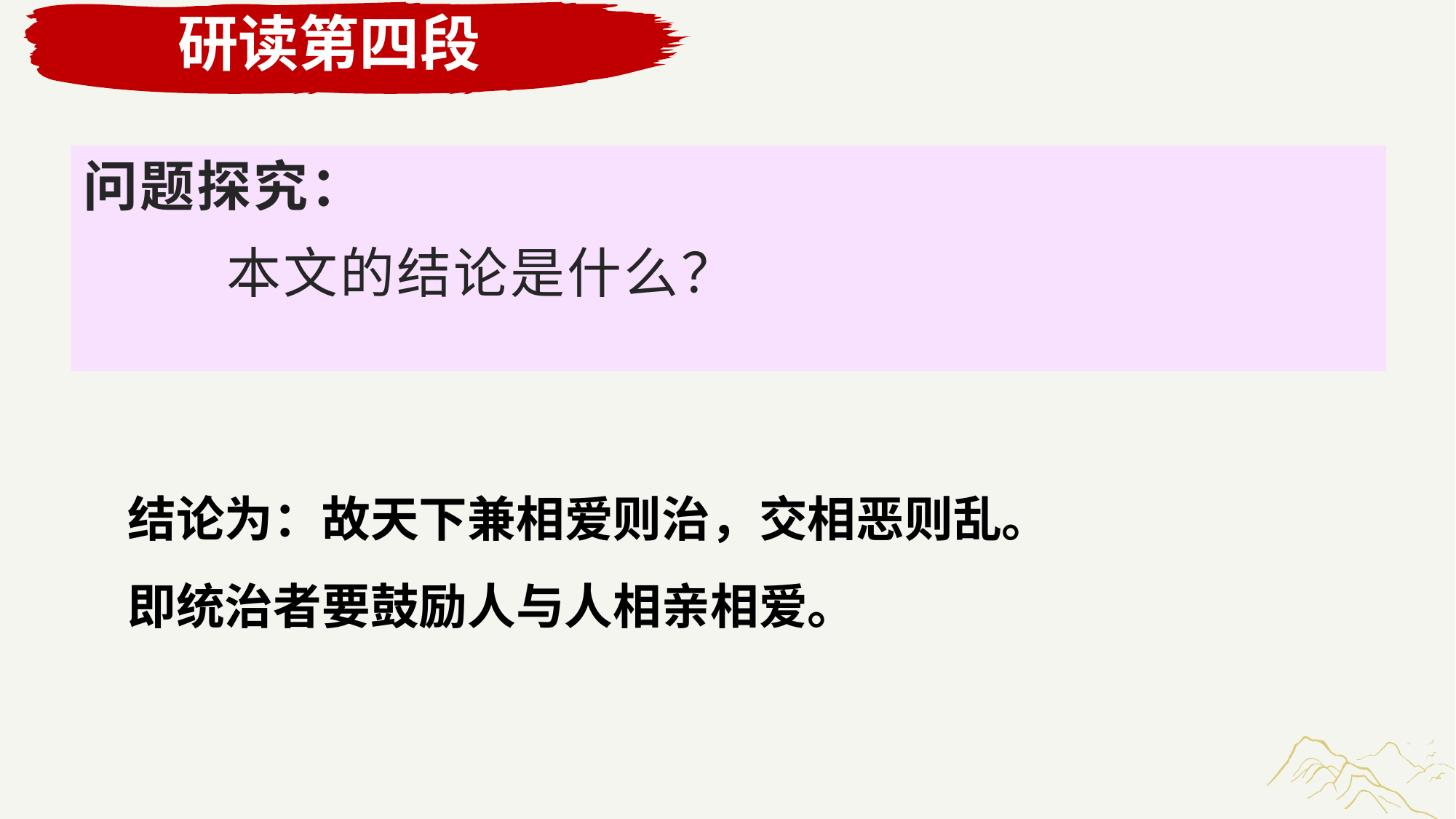

研读第四段
问题探究：
         本文的结论是什么？

结论为：故天下兼相爱则治，交相恶则乱。
即统治者要鼓励人与人相亲相爱。